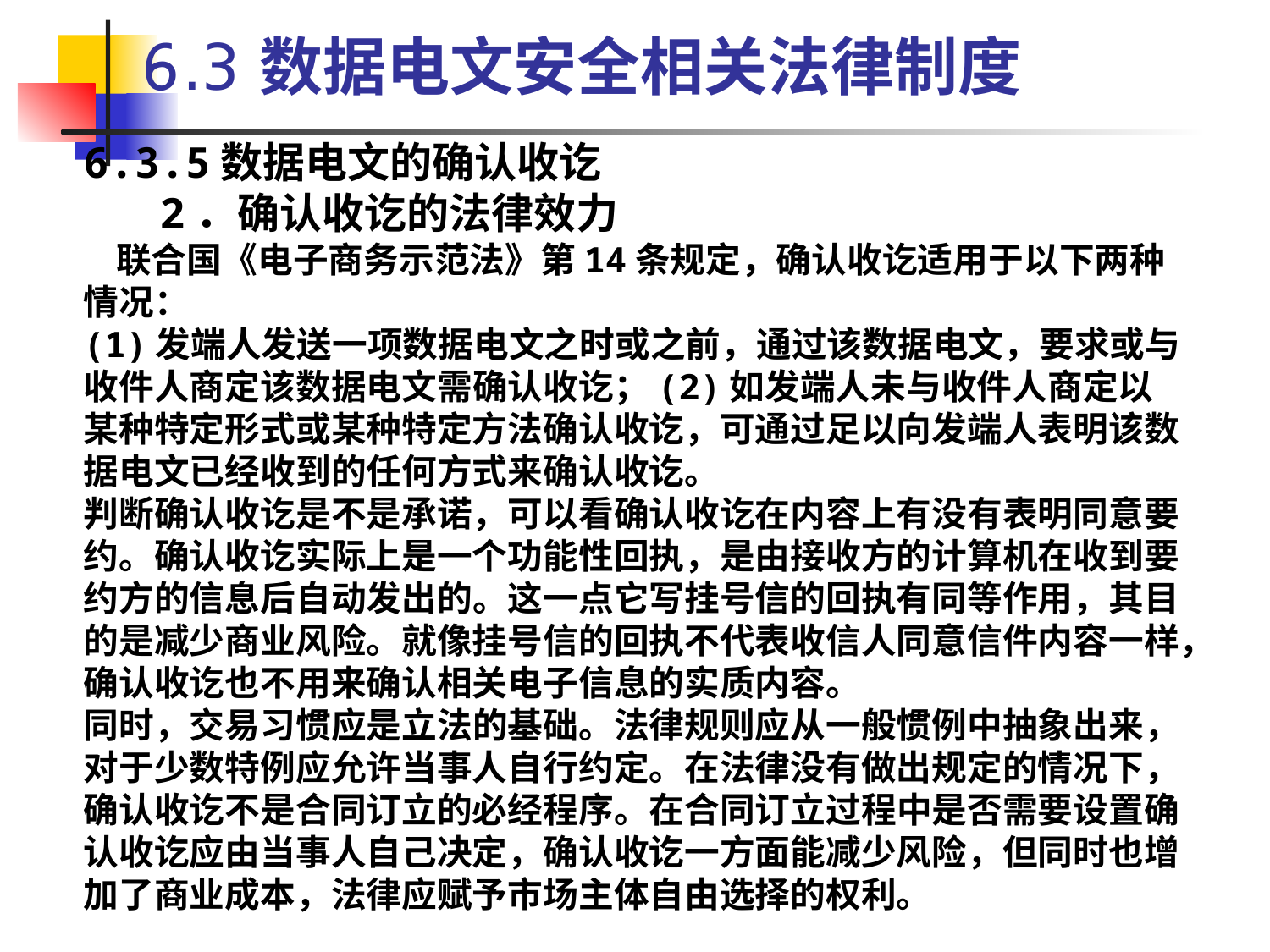

6.3数据电文安全相关法律制度
6.3.5数据电文的确认收讫
   2．确认收讫的法律效力
   联合国《电子商务示范法》第14条规定，确认收讫适用于以下两种情况：
(1)发端人发送一项数据电文之时或之前，通过该数据电文，要求或与收件人商定该数据电文需确认收讫；(2)如发端人未与收件人商定以某种特定形式或某种特定方法确认收讫，可通过足以向发端人表明该数据电文已经收到的任何方式来确认收讫。
判断确认收讫是不是承诺，可以看确认收讫在内容上有没有表明同意要约。确认收讫实际上是一个功能性回执，是由接收方的计算机在收到要约方的信息后自动发出的。这一点它写挂号信的回执有同等作用，其目的是减少商业风险。就像挂号信的回执不代表收信人同意信件内容一样，确认收讫也不用来确认相关电子信息的实质内容。
同时，交易习惯应是立法的基础。法律规则应从一般惯例中抽象出来，对于少数特例应允许当事人自行约定。在法律没有做出规定的情况下，确认收讫不是合同订立的必经程序。在合同订立过程中是否需要设置确认收讫应由当事人自己决定，确认收讫一方面能减少风险，但同时也增加了商业成本，法律应赋予市场主体自由选择的权利。